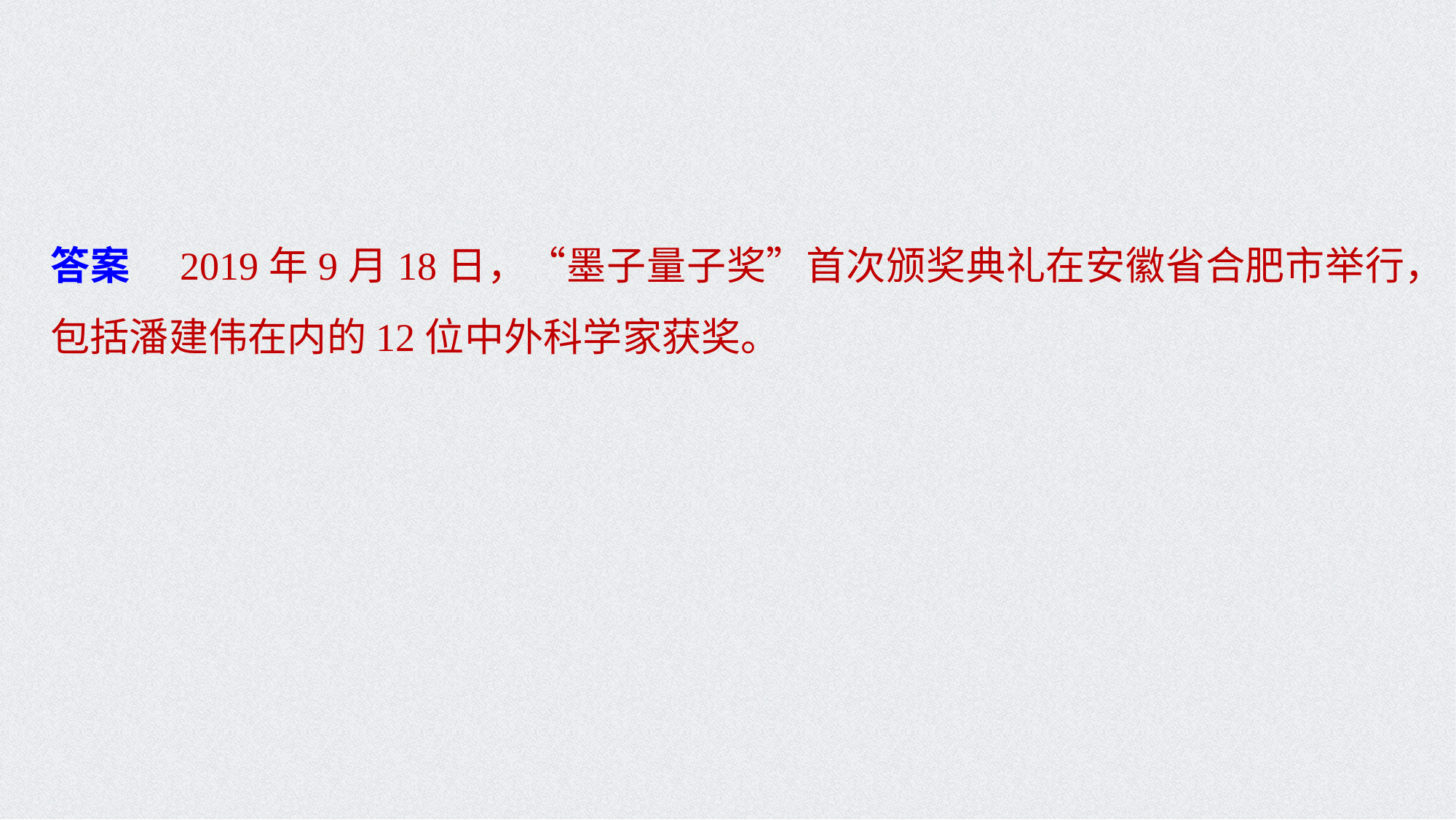

答案　2019年9月18日，“墨子量子奖”首次颁奖典礼在安徽省合肥市举行，包括潘建伟在内的12位中外科学家获奖。